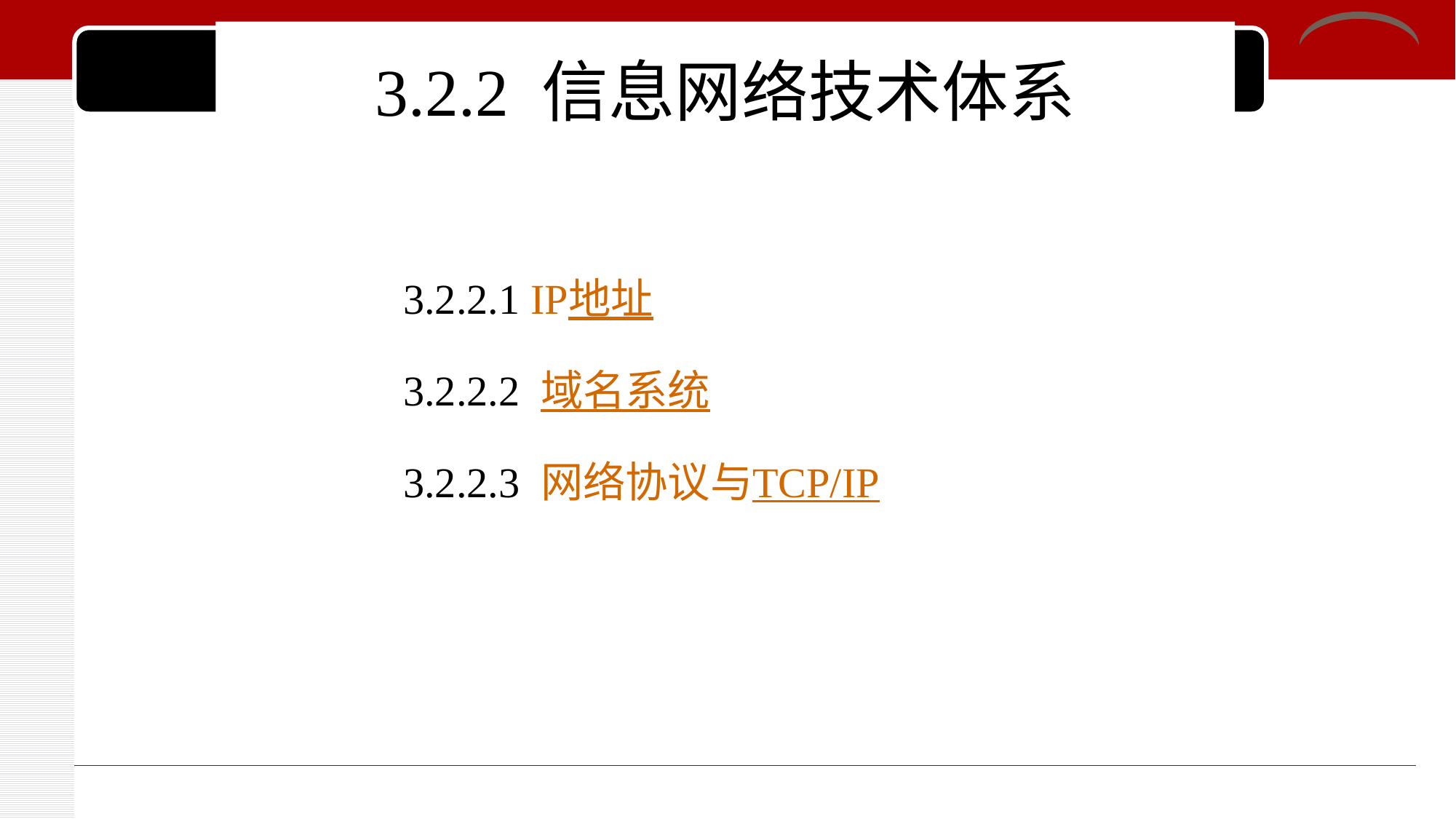

# 3.2.2 信息网络技术体系
3.2.2.1 IP地址
3.2.2.2 域名系统
3.2.2.3 网络协议与TCP/IP